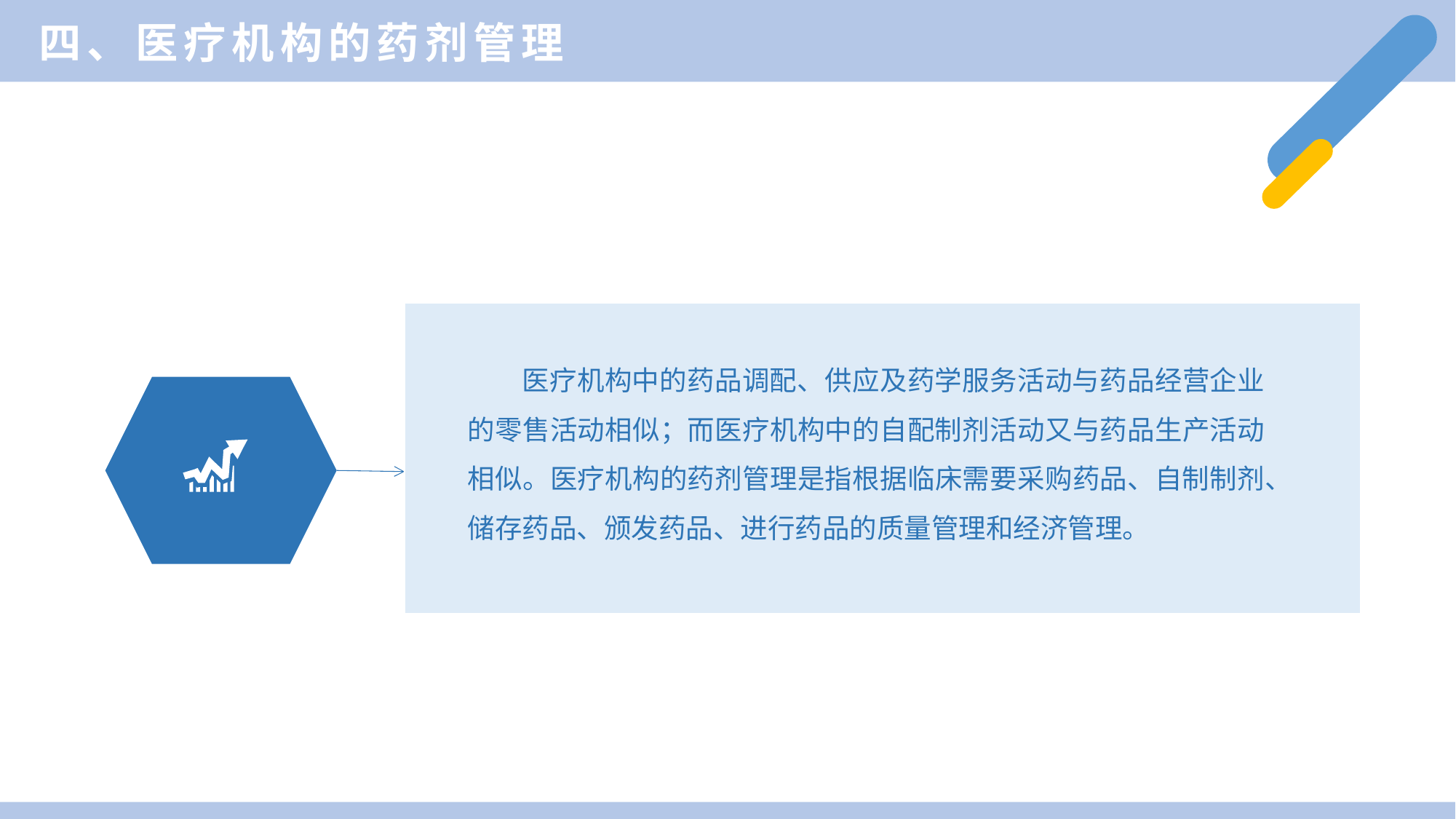

四、医疗机构的药剂管理

医疗机构中的药品调配、供应及药学服务活动与药品经营企业的零售活动相似；而医疗机构中的自配制剂活动又与药品生产活动相似。医疗机构的药剂管理是指根据临床需要采购药品、自制制剂、储存药品、颁发药品、进行药品的质量管理和经济管理。